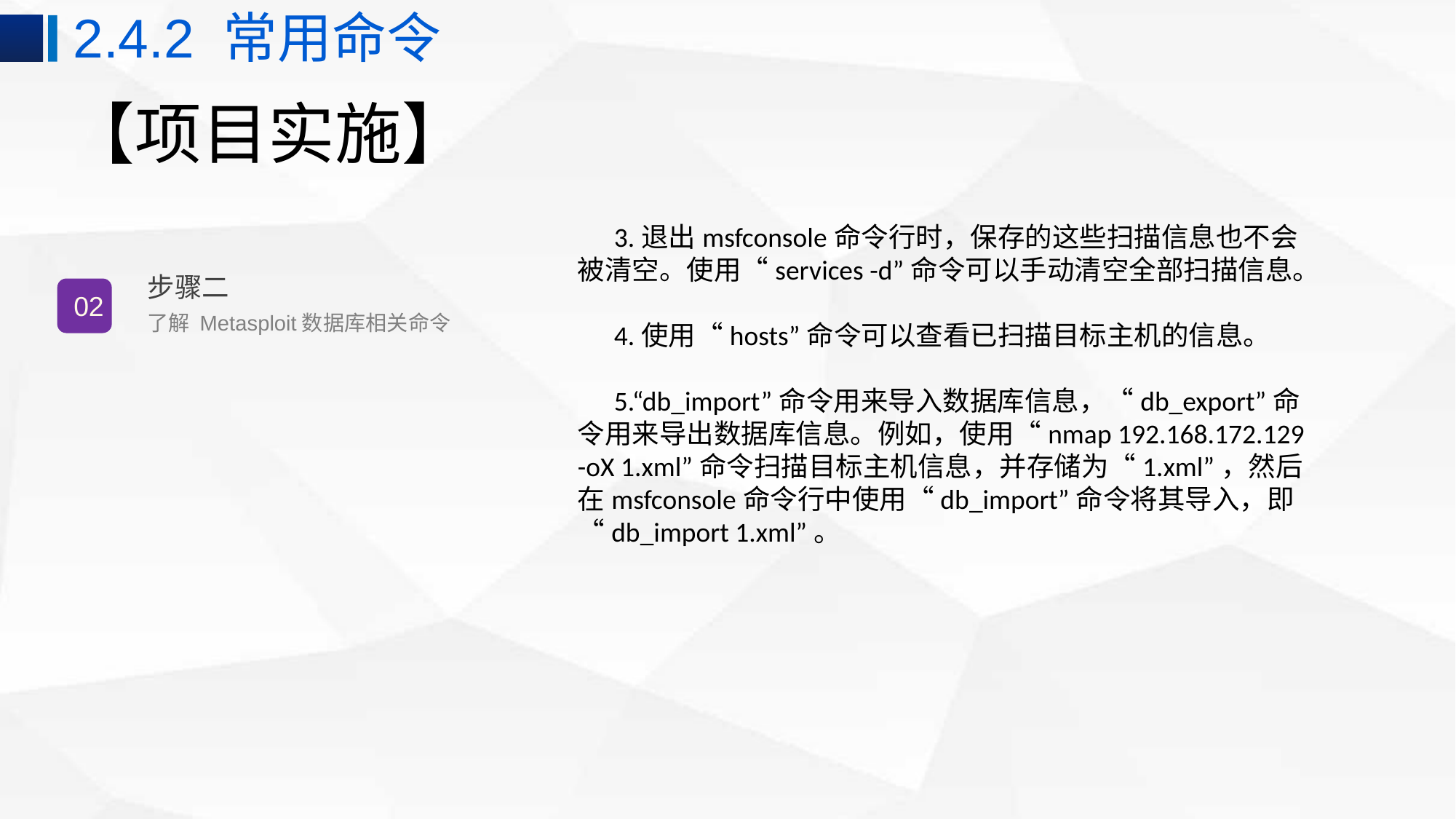

2.4.2 常用命令

# 【项目实施】
3.退出msfconsole命令行时，保存的这些扫描信息也不会被清空。使用“services -d”命令可以手动清空全部扫描信息。
4.使用“hosts”命令可以查看已扫描目标主机的信息。
5.“db_import”命令用来导入数据库信息，“db_export”命令用来导出数据库信息。例如，使用“nmap 192.168.172.129 -oX 1.xml”命令扫描目标主机信息，并存储为“1.xml”，然后在msfconsole命令行中使用“db_import”命令将其导入，即“db_import 1.xml”。
步骤二

02
了解 Metasploit数据库相关命令